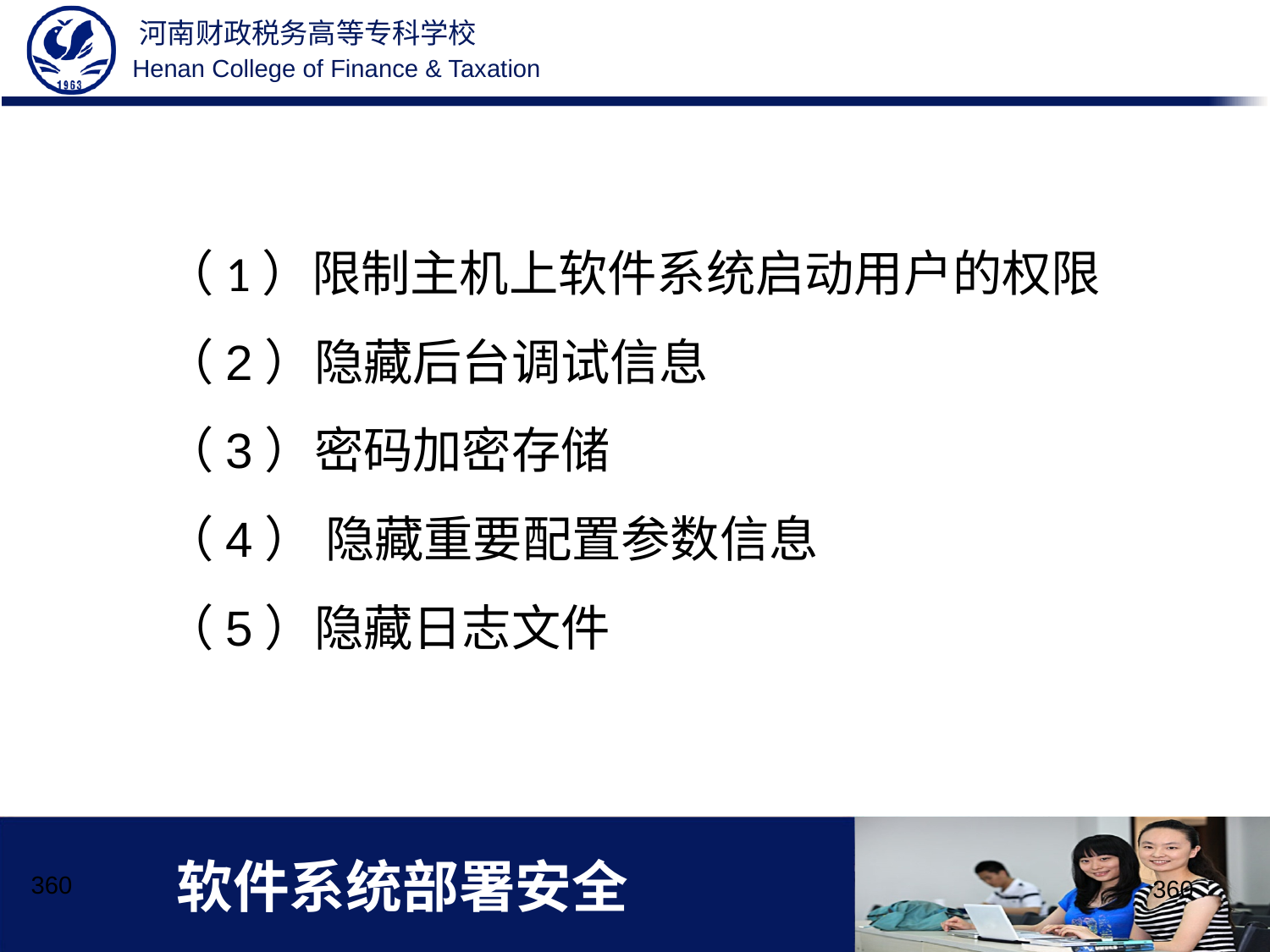

（1）限制主机上软件系统启动用户的权限
（2）隐藏后台调试信息
（3）密码加密存储
（4） 隐藏重要配置参数信息
（5）隐藏日志文件

# 软件系统部署安全
360
360